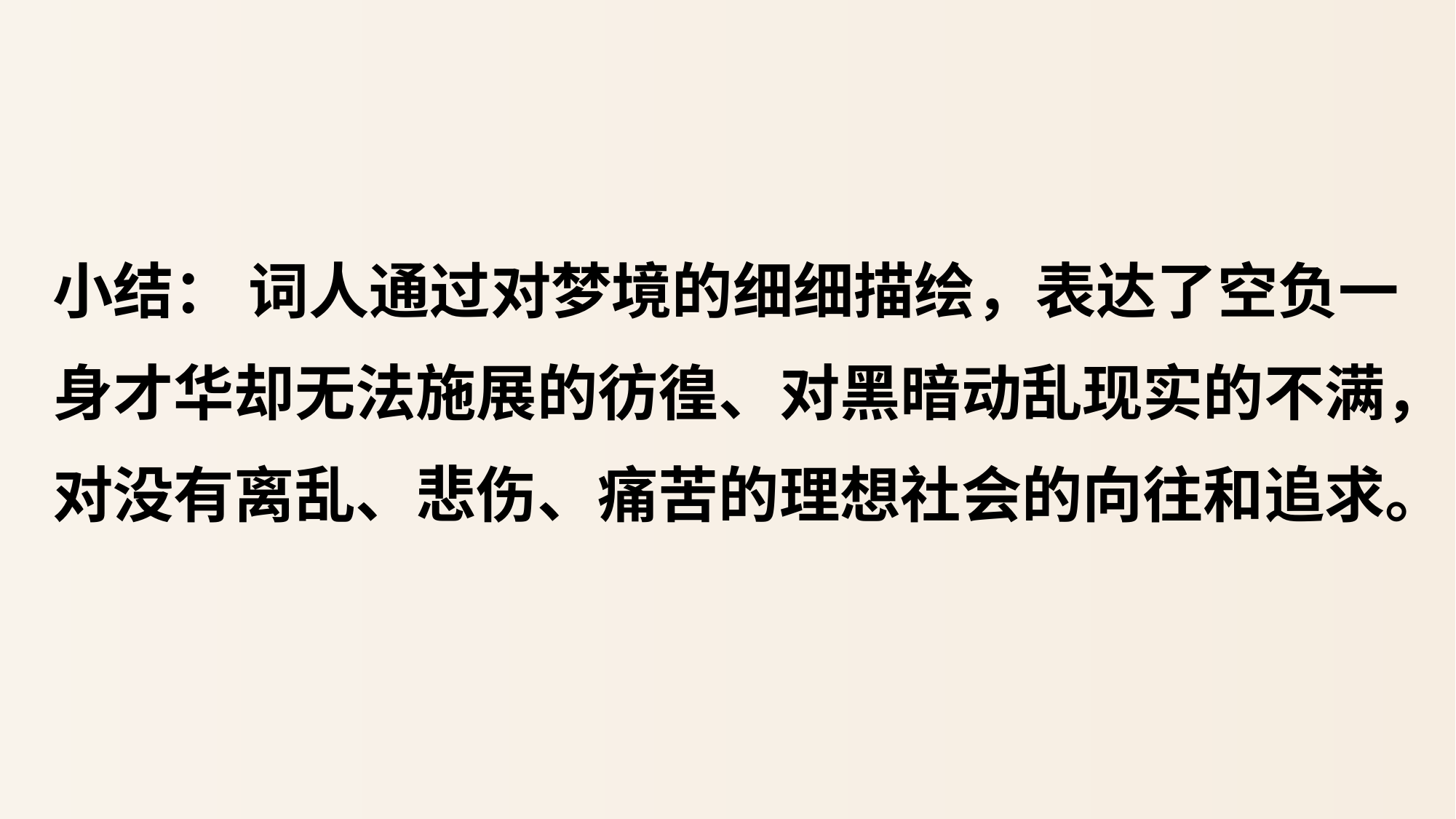

小结： 词人通过对梦境的细细描绘，表达了空负一身才华却无法施展的彷徨、对黑暗动乱现实的不满，对没有离乱、悲伤、痛苦的理想社会的向往和追求。